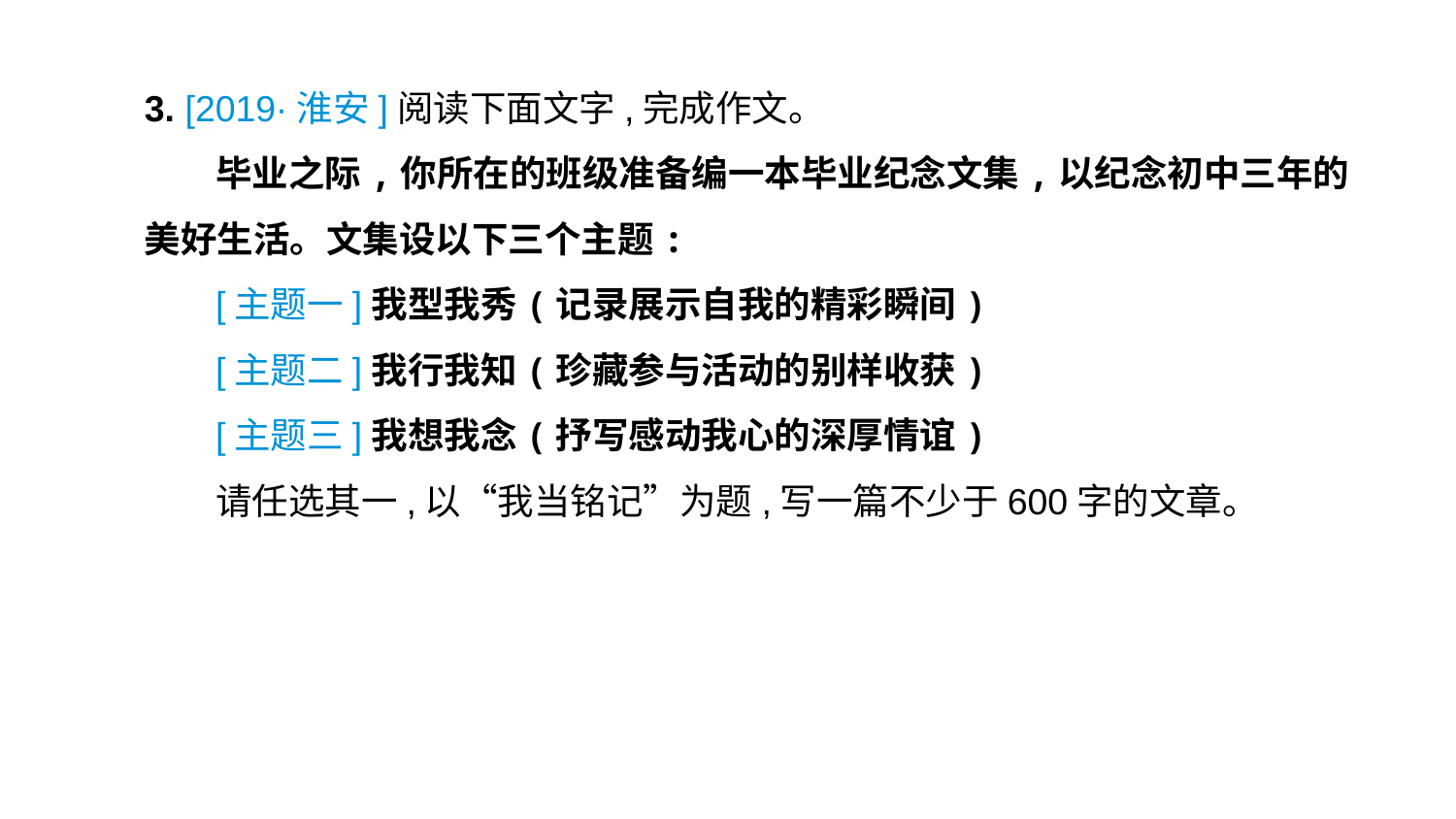

3. [2019·淮安]阅读下面文字,完成作文。
毕业之际,你所在的班级准备编一本毕业纪念文集,以纪念初中三年的美好生活。文集设以下三个主题:
[主题一]我型我秀(记录展示自我的精彩瞬间)
[主题二]我行我知(珍藏参与活动的别样收获)
[主题三]我想我念(抒写感动我心的深厚情谊)
请任选其一,以“我当铭记”为题,写一篇不少于600字的文章。